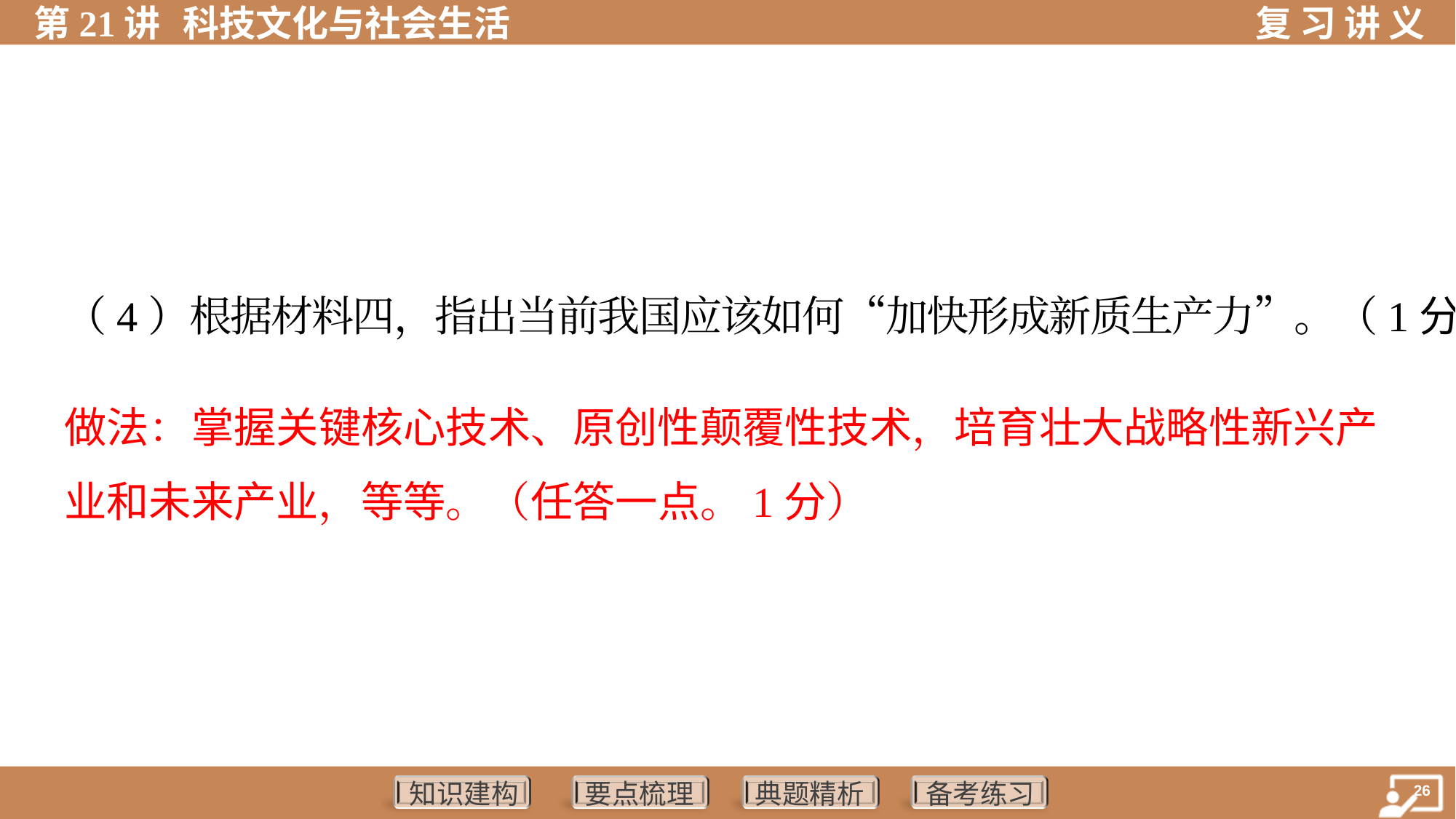

（4）根据材料四，指出当前我国应该如何“加快形成新质生产力”。（1分）
做法：掌握关键核心技术、原创性颠覆性技术，培育壮大战略性新兴产
业和未来产业，等等。（任答一点。1分）